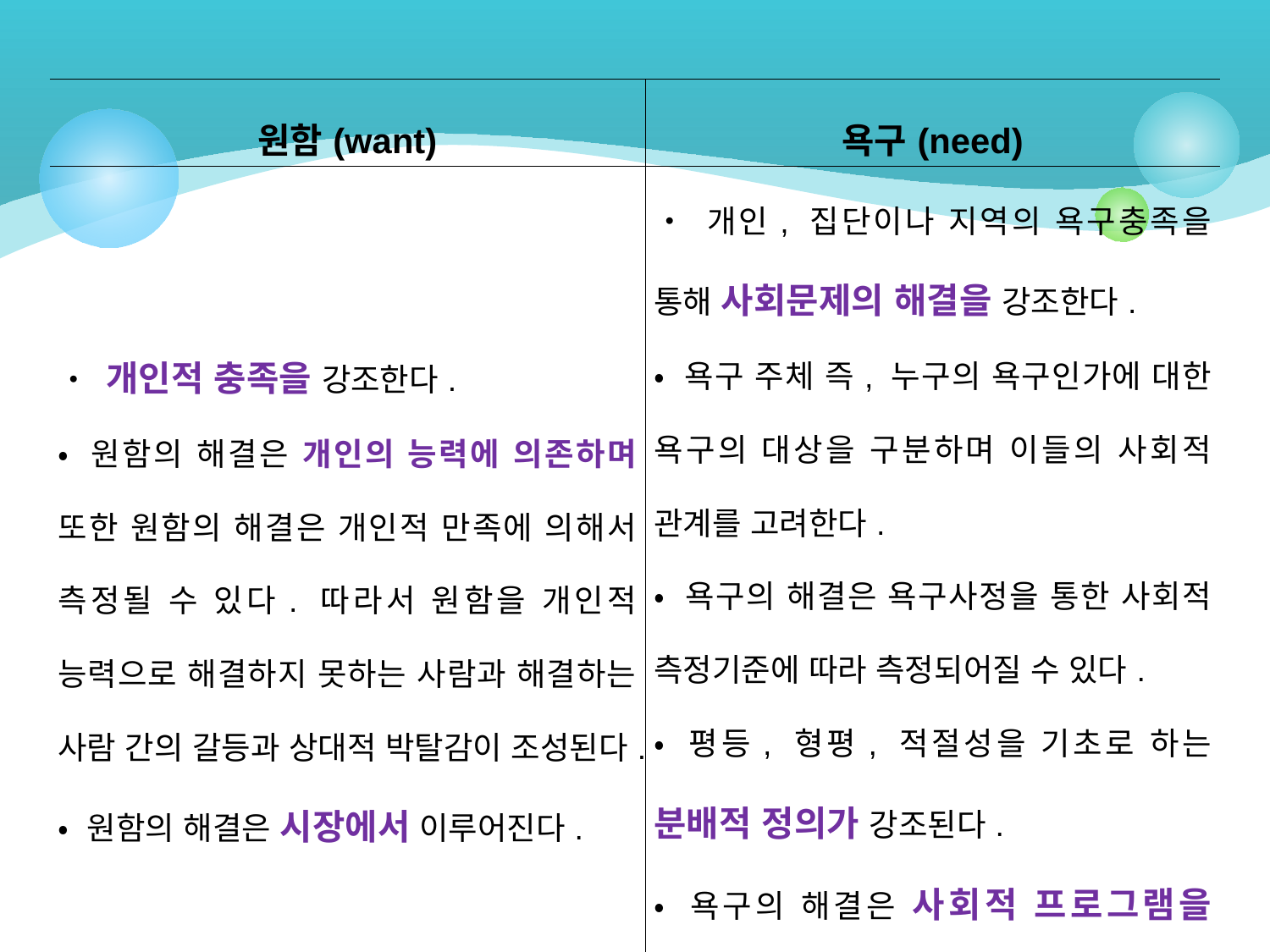

| 원함(want) | 욕구(need) |
| --- | --- |
| • 개인적 충족을 강조한다. • 원함의 해결은 개인의 능력에 의존하며 또한 원함의 해결은 개인적 만족에 의해서 측정될 수 있다. 따라서 원함을 개인적 능력으로 해결하지 못하는 사람과 해결하는 사람 간의 갈등과 상대적 박탈감이 조성된다. • 원함의 해결은 시장에서 이루어진다. | • 개인, 집단이나 지역의 욕구충족을 통해 사회문제의 해결을 강조한다. • 욕구 주체 즉, 누구의 욕구인가에 대한 욕구의 대상을 구분하며 이들의 사회적 관계를 고려한다. • 욕구의 해결은 욕구사정을 통한 사회적 측정기준에 따라 측정되어질 수 있다. • 평등, 형평, 적절성을 기초로 하는 분배적 정의가 강조된다. • 욕구의 해결은 사회적 프로그램을 통해서 이루어진다. |